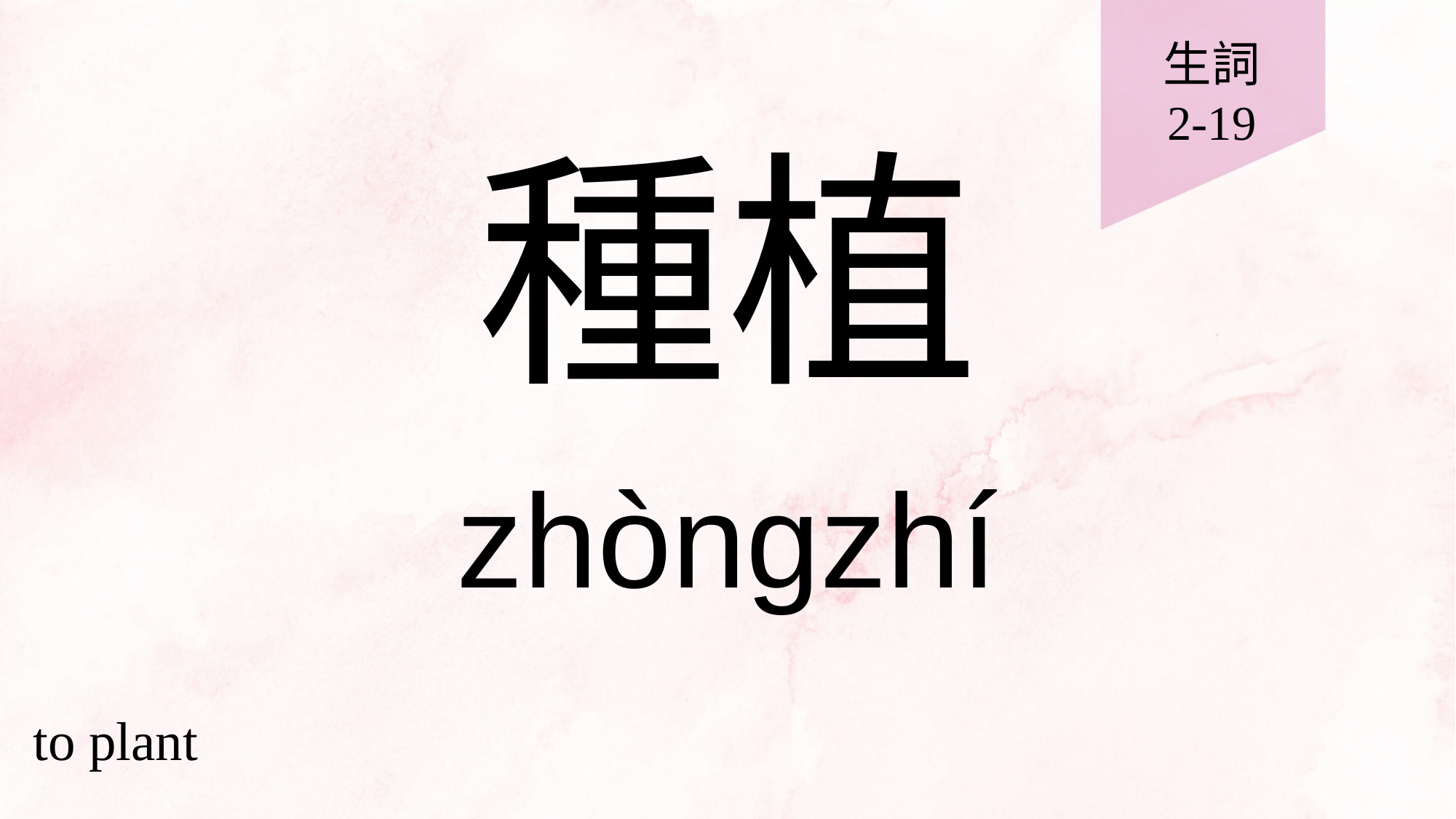

生詞
2-19
# 種植
zhòngzhí
to plant